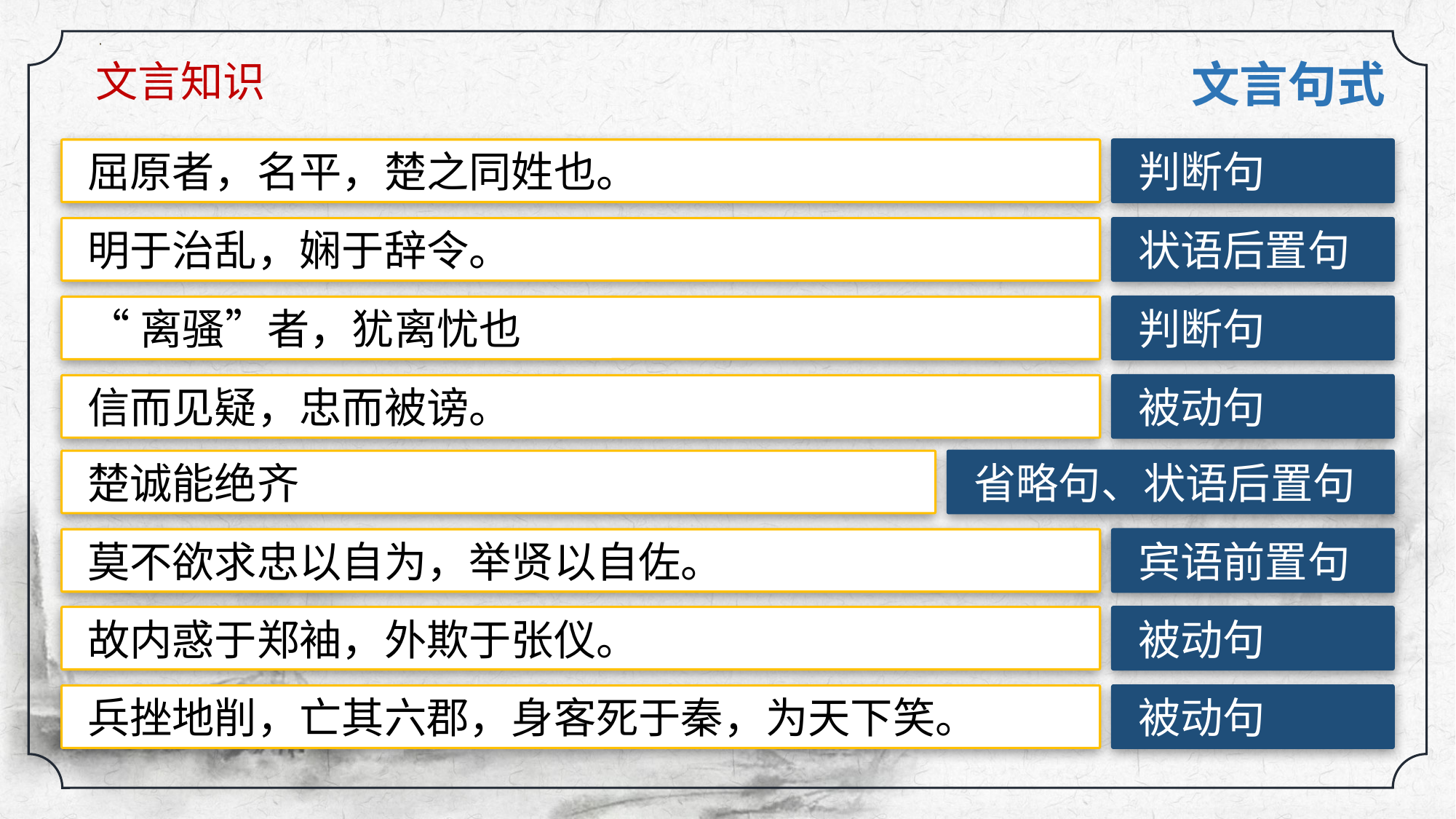

文言知识
文言句式
判断句
屈原者，名平，楚之同姓也。
状语后置句
明于治乱，娴于辞令。
判断句
“离骚”者，犹离忧也
被动句
信而见疑，忠而被谤。
省略句、状语后置句
楚诚能绝齐
宾语前置句
莫不欲求忠以自为，举贤以自佐。
被动句
故内惑于郑袖，外欺于张仪。
被动句
兵挫地削，亡其六郡，身客死于秦，为天下笑。